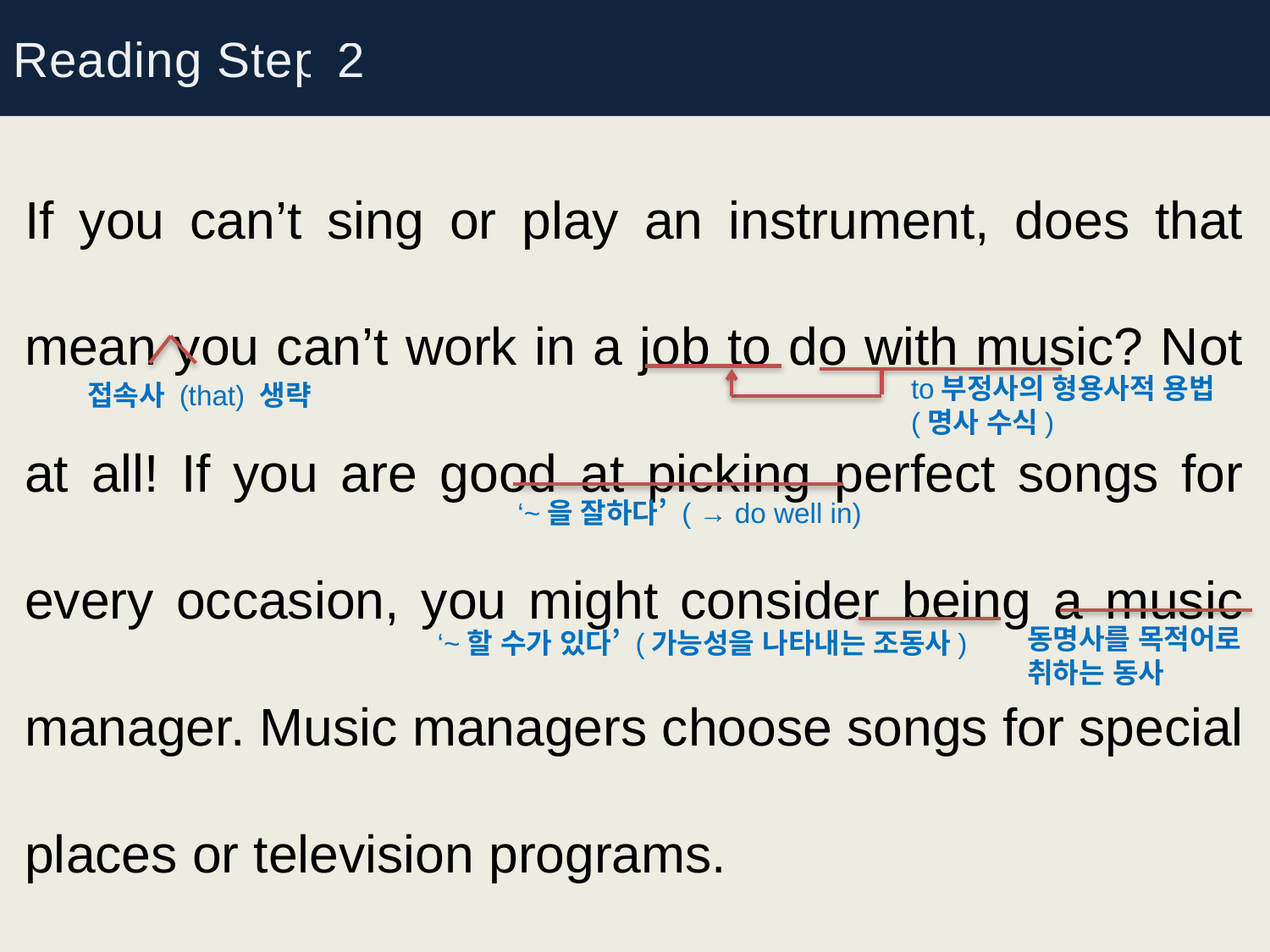

Reading Step 2
If you can’t sing or play an instrument, does that mean you can’t work in a job to do with music? Not at all! If you are good at picking perfect songs for every occasion, you might consider being a music manager. Music managers choose songs for special places or television programs.
to부정사의 형용사적 용법(명사 수식)
접속사 (that) 생략
‘~을 잘하다’ ( → do well in)
동명사를 목적어로 취하는 동사
‘~할 수가 있다’ (가능성을 나타내는 조동사)